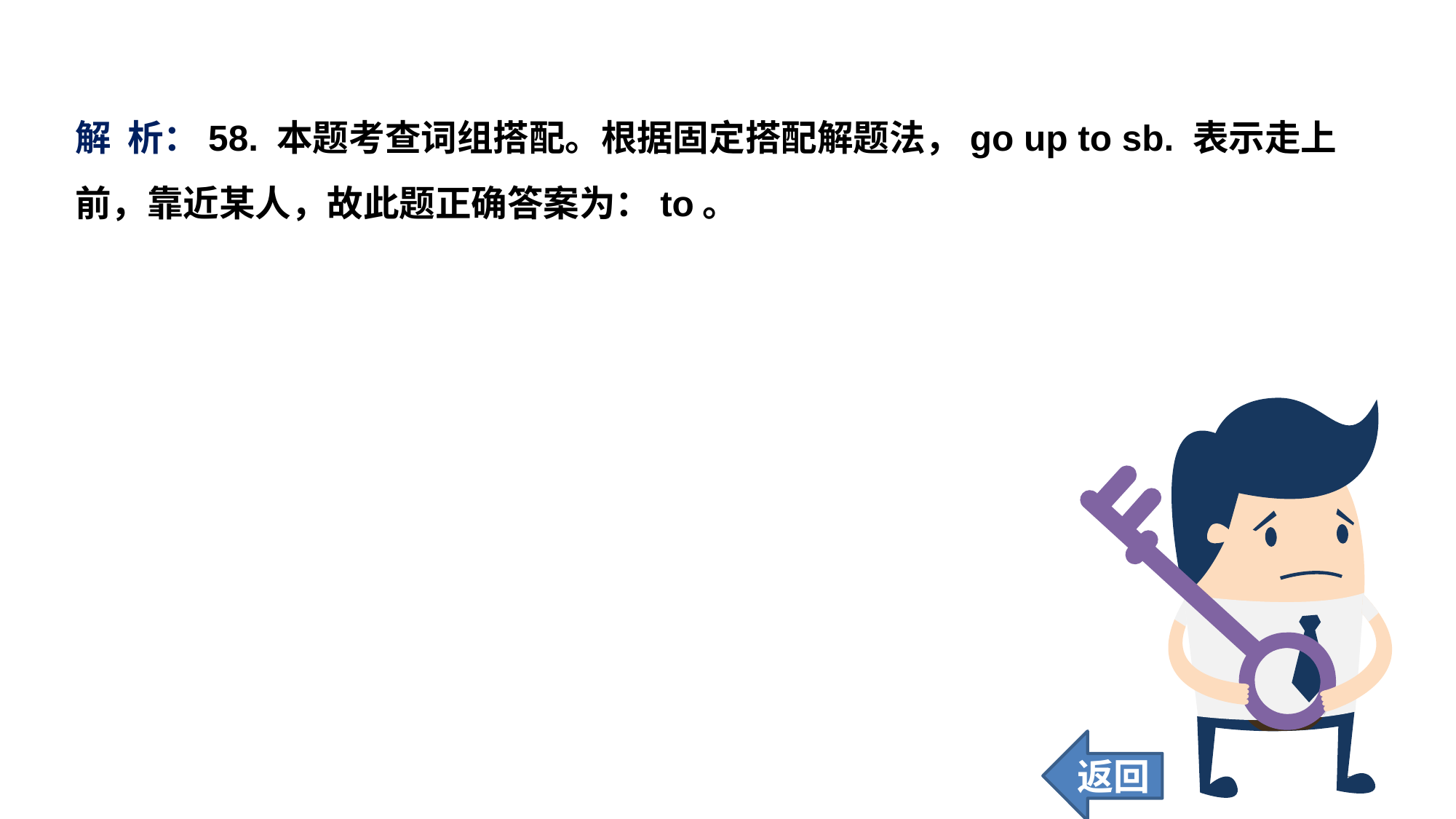

解  析：58. 本题考查词组搭配。根据固定搭配解题法，go up to sb. 表示走上前，靠近某人，故此题正确答案为：to。

返回
234